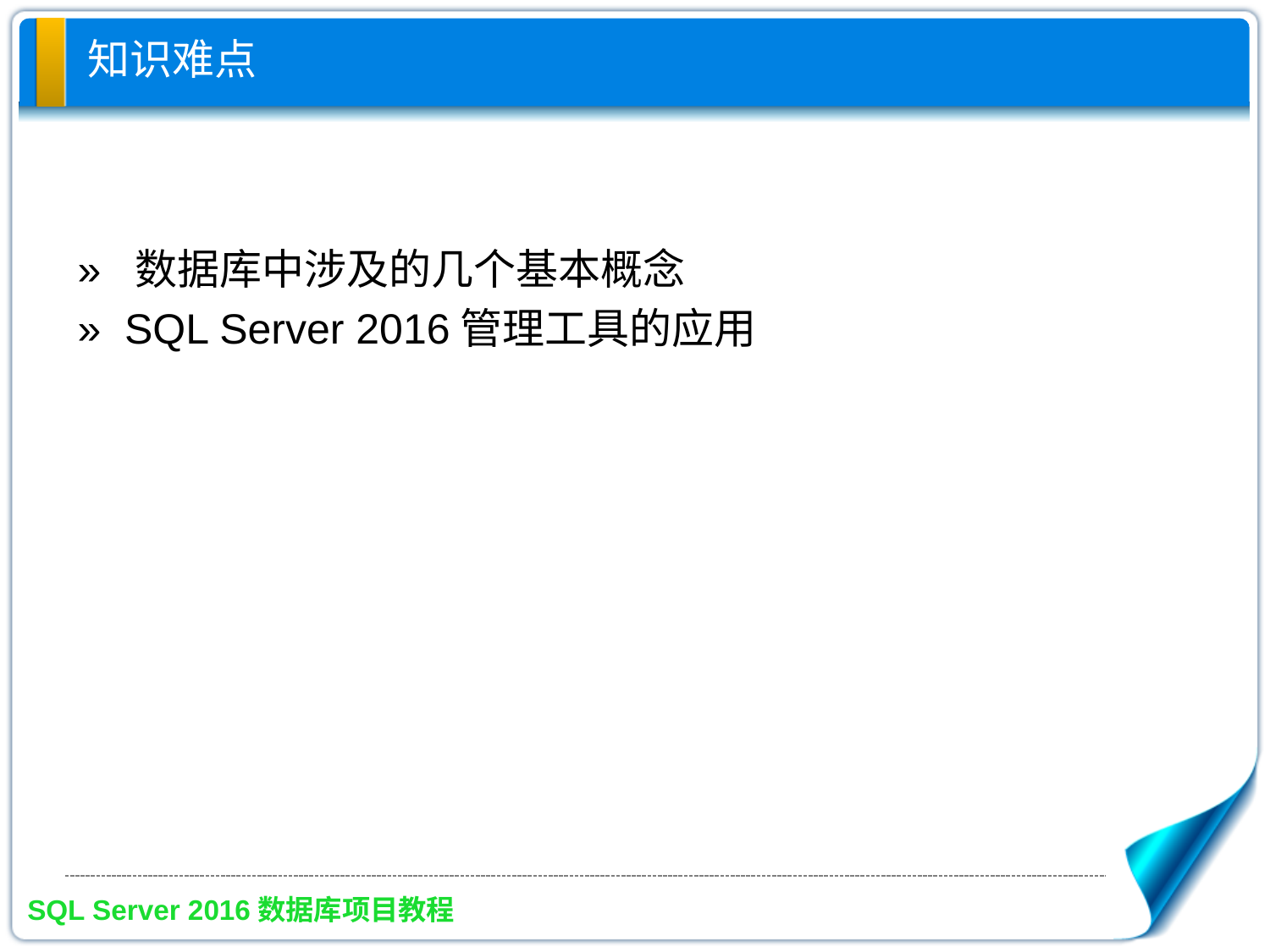

# 知识难点
»  数据库中涉及的几个基本概念
»  SQL Server 2016管理工具的应用